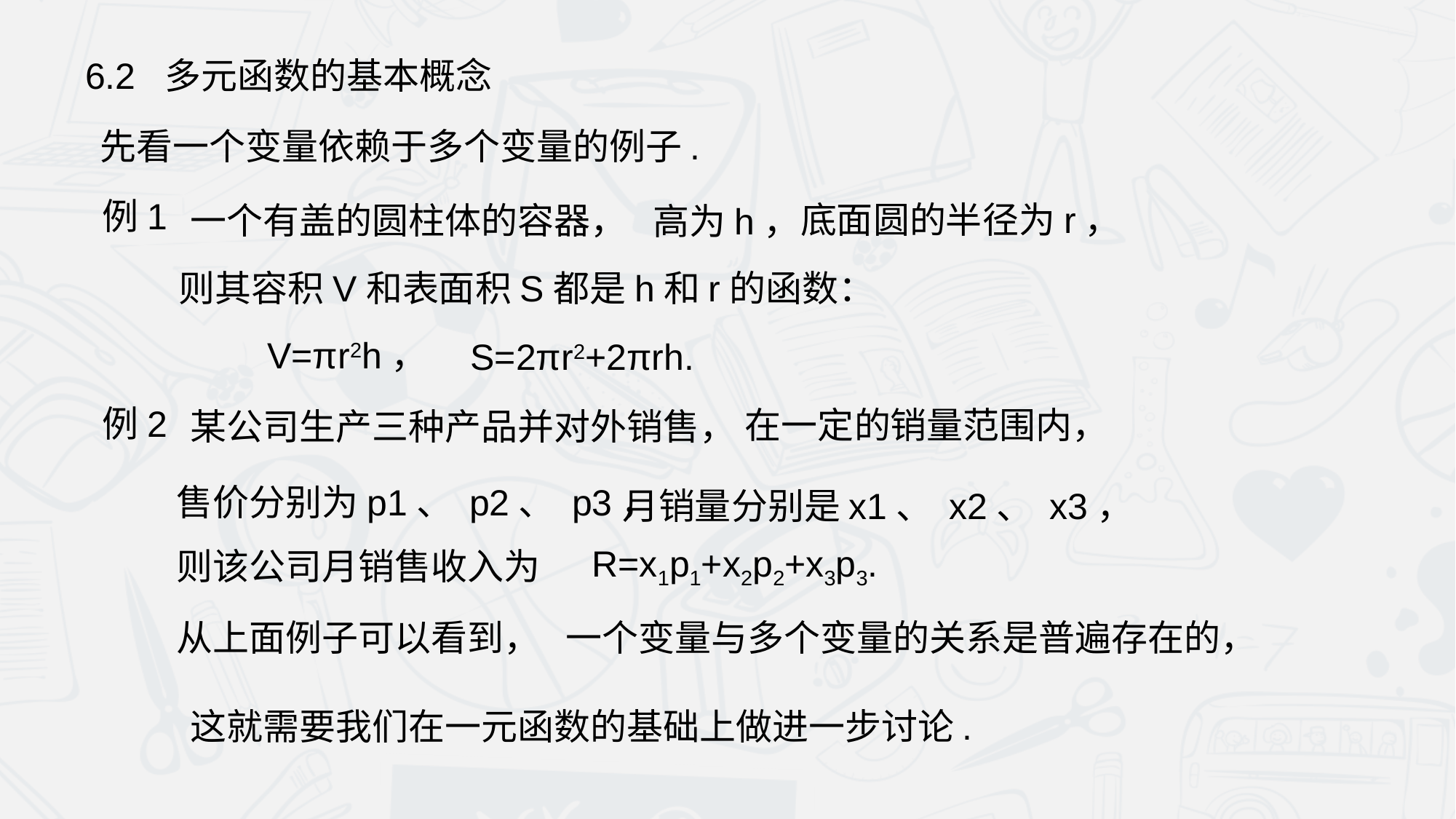

6.2  多元函数的基本概念
先看一个变量依赖于多个变量的例子.
 例1
底面圆的半径为r，
一个有盖的圆柱体的容器，
高为h，
则其容积V和表面积S都是h和r的函数：
V=πr2h，
 S=2πr2+2πrh.
 例2
在一定的销量范围内，
某公司生产三种产品并对外销售，
售价分别为p1、 p2、 p3，
月销量分别是x1、 x2、 x3，
则该公司月销售收入为
R=x1p1+x2p2+x3p3.
从上面例子可以看到，
一个变量与多个变量的关系是普遍存在的，
这就需要我们在一元函数的基础上做进一步讨论.